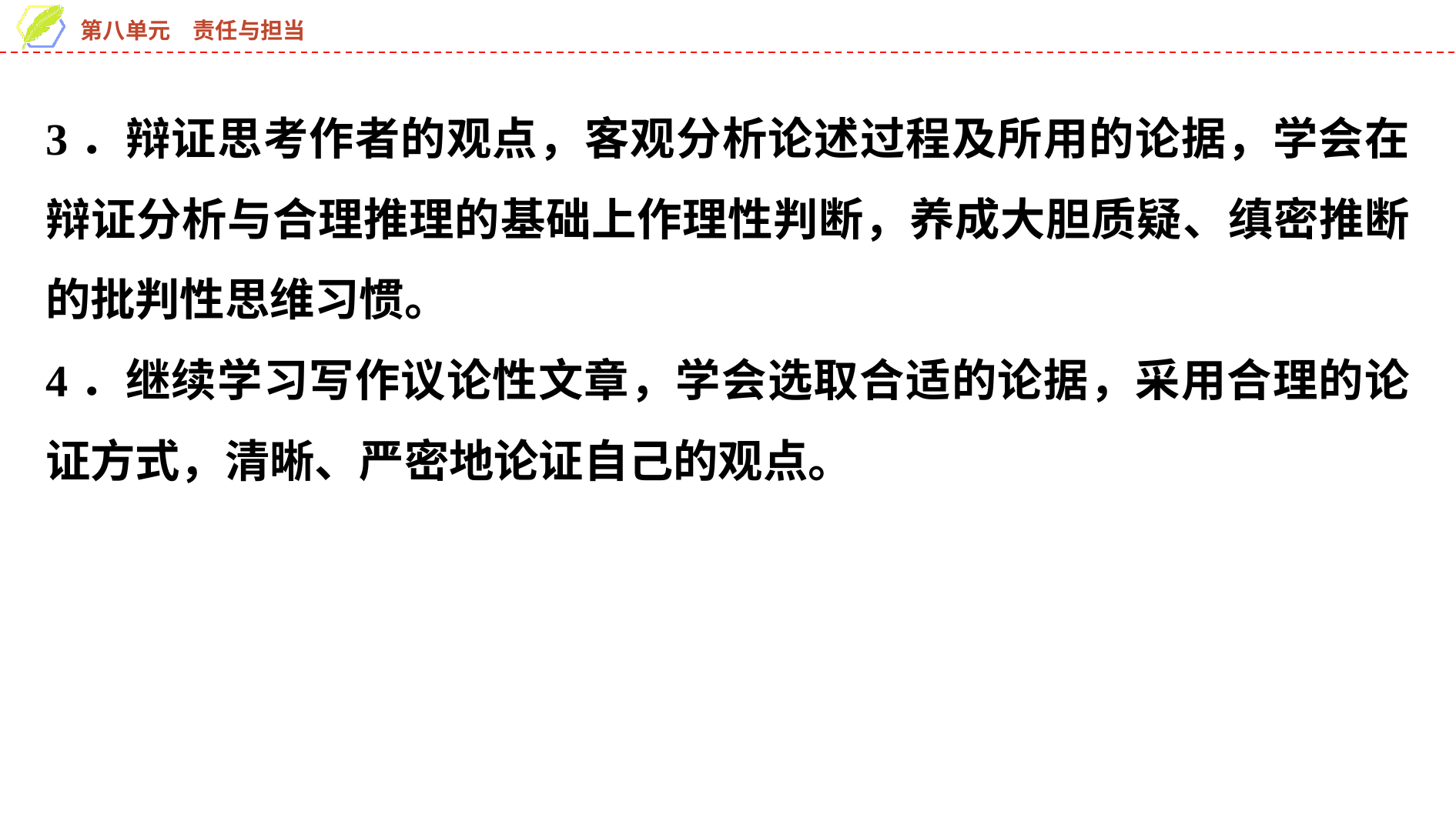

3．辩证思考作者的观点，客观分析论述过程及所用的论据，学会在辩证分析与合理推理的基础上作理性判断，养成大胆质疑、缜密推断的批判性思维习惯。
4．继续学习写作议论性文章，学会选取合适的论据，采用合理的论证方式，清晰、严密地论证自己的观点。